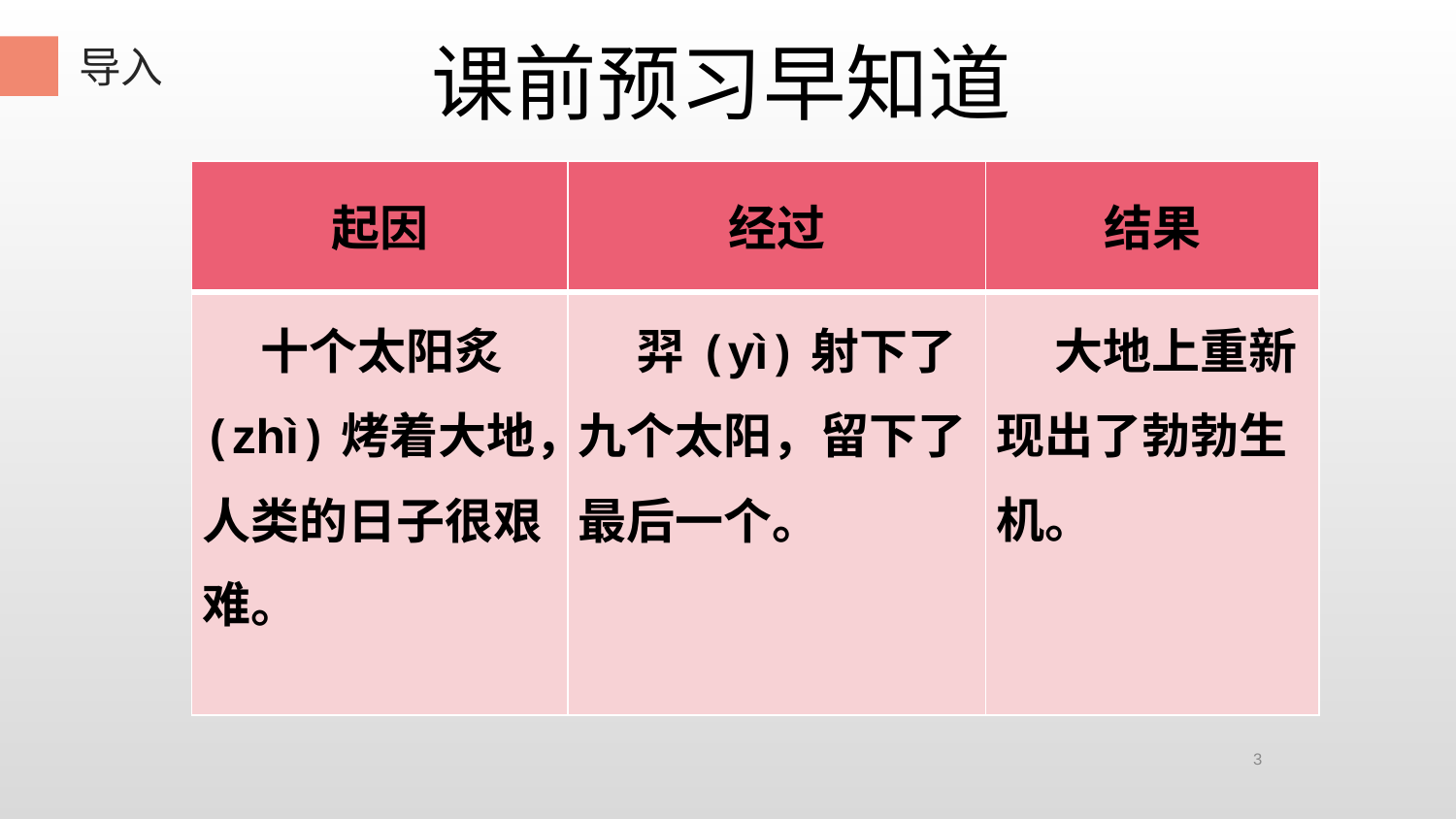

课前预习早知道
导入

| 起因 | 经过 | 结果 |
| --- | --- | --- |
| 十个太阳炙(zhì)烤着大地，人类的日子很艰难。 | 羿(yì)射下了九个太阳，留下了最后一个。 | 大地上重新现出了勃勃生机。 |
3